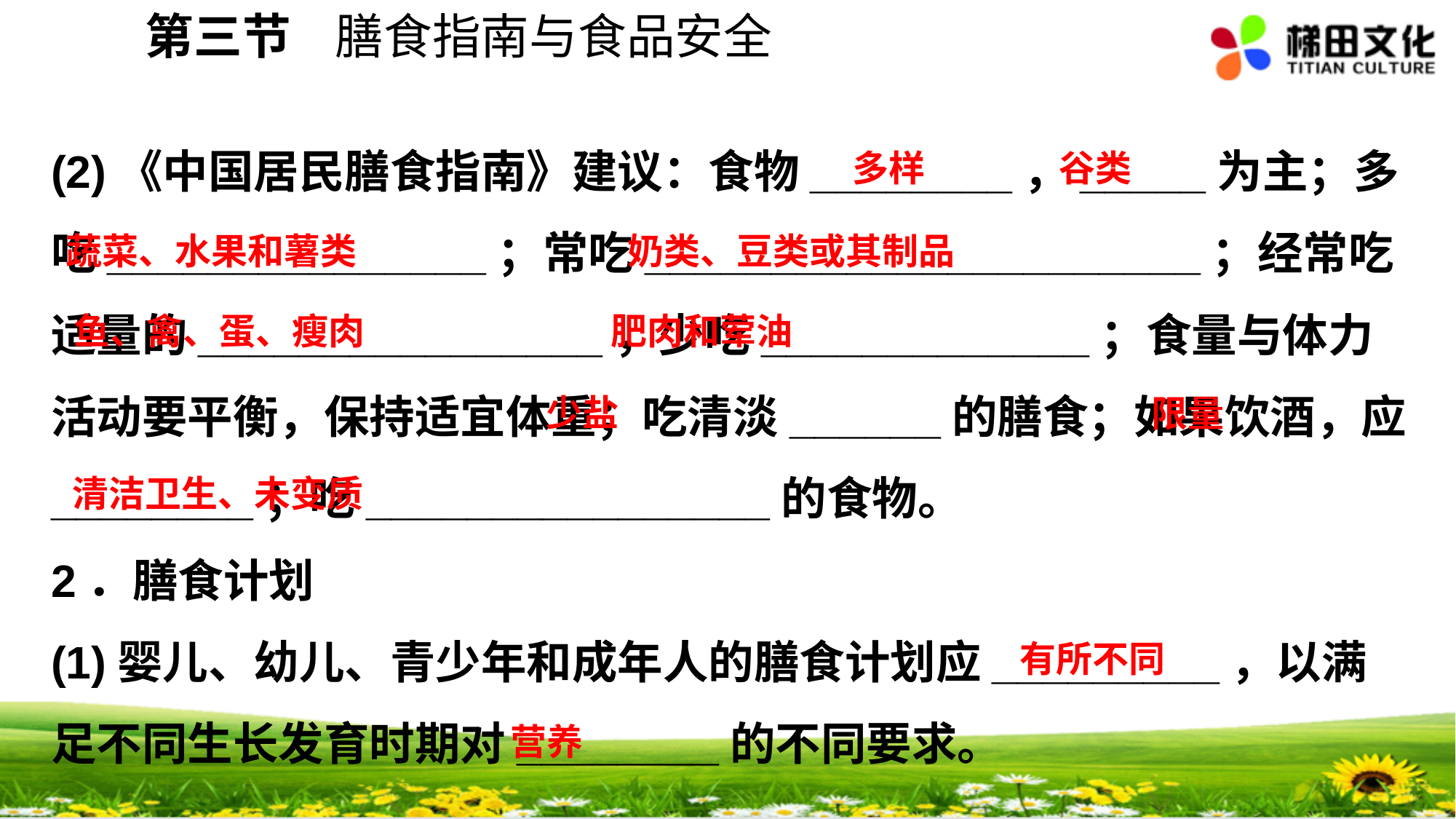

第三节    膳食指南与食品安全
(2)《中国居民膳食指南》建议：食物________，_____为主；多吃_______________；常吃______________________；经常吃适量的________________，少吃_____________；食量与体力活动要平衡，保持适宜体重；吃清淡______的膳食；如果饮酒，应________；吃________________的食物。
2．膳食计划
(1)婴儿、幼儿、青少年和成年人的膳食计划应_________，以满足不同生长发育时期对________的不同要求。
多样
谷类
蔬菜、水果和薯类
奶类、豆类或其制品
鱼、禽、蛋、瘦肉
肥肉和荤油
少盐
限量
清洁卫生、未变质
有所不同
营养